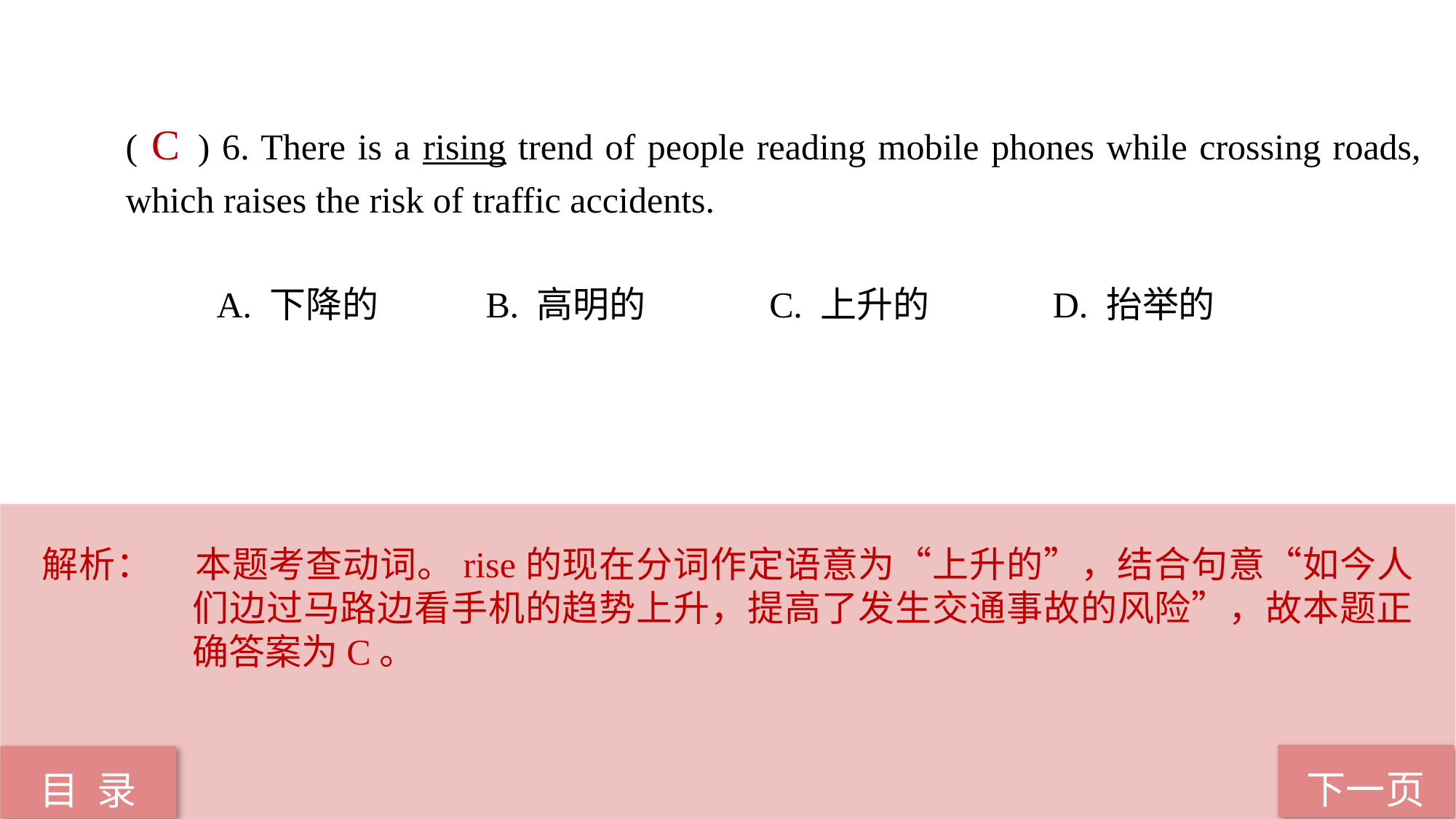

(     ) 6. There is a rising trend of people reading mobile phones while crossing roads, which raises the risk of traffic accidents.

          A. 下降的            B. 高明的              C. 上升的              D. 抬举的
C
解析：	本题考查动词。rise的现在分词作定语意为“上升的”，结合句意“如今人们边过马路边看手机的趋势上升，提高了发生交通事故的风险”，故本题正确答案为C。